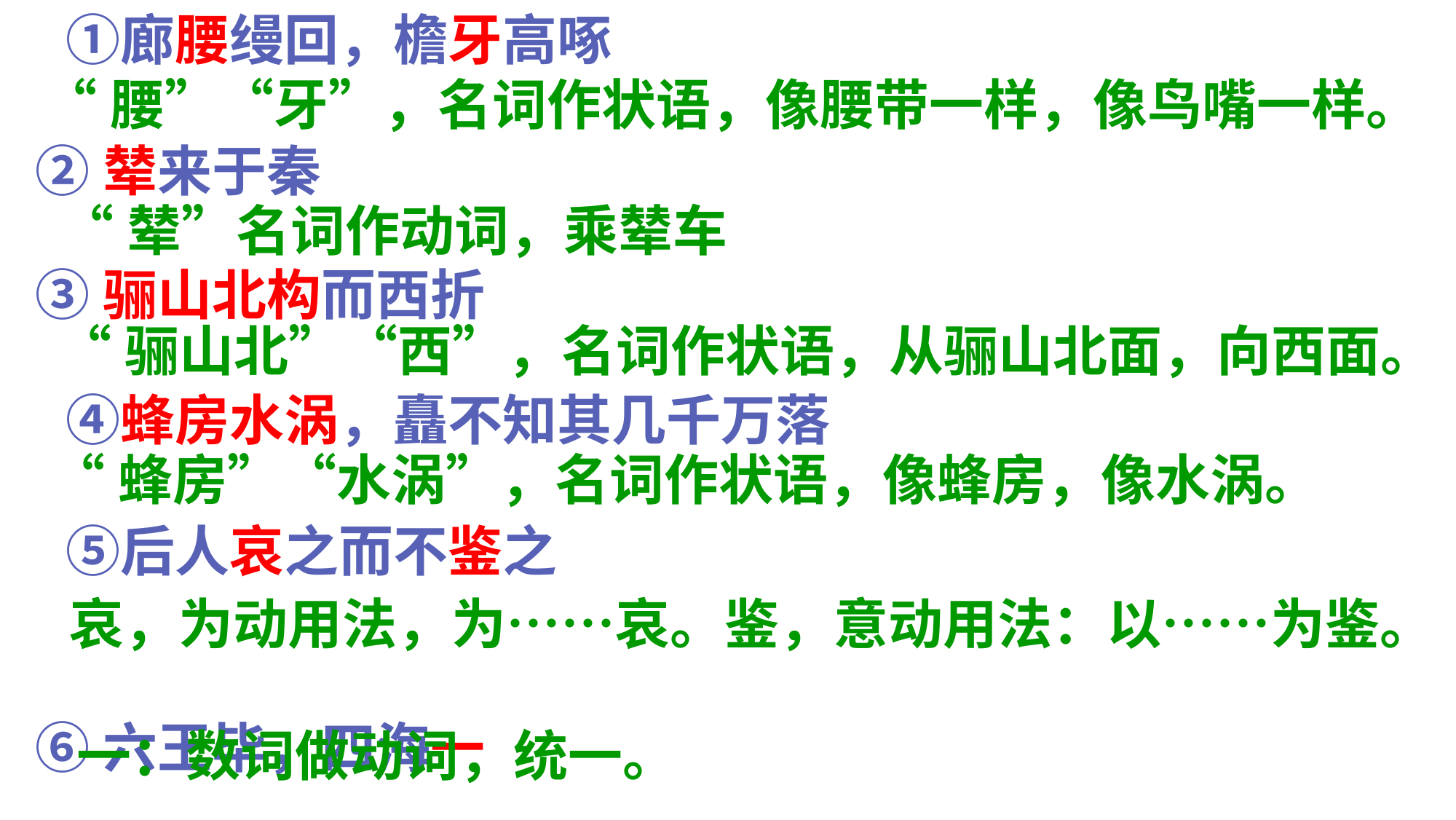

①廊腰缦回，檐牙高啄

  ②辇来于秦

  ③骊山北构而西折

　④蜂房水涡，矗不知其几千万落

　⑤后人哀之而不鉴之

  ⑥六王毕，四海一
“腰”“牙”，名词作状语，像腰带一样，像鸟嘴一样。
“辇”名词作动词，乘辇车
“骊山北”“西”，名词作状语，从骊山北面，向西面。
“蜂房”“水涡”，名词作状语，像蜂房，像水涡。
哀，为动用法，为……哀。鉴，意动用法：以……为鉴。
一：数词做动词，统一。